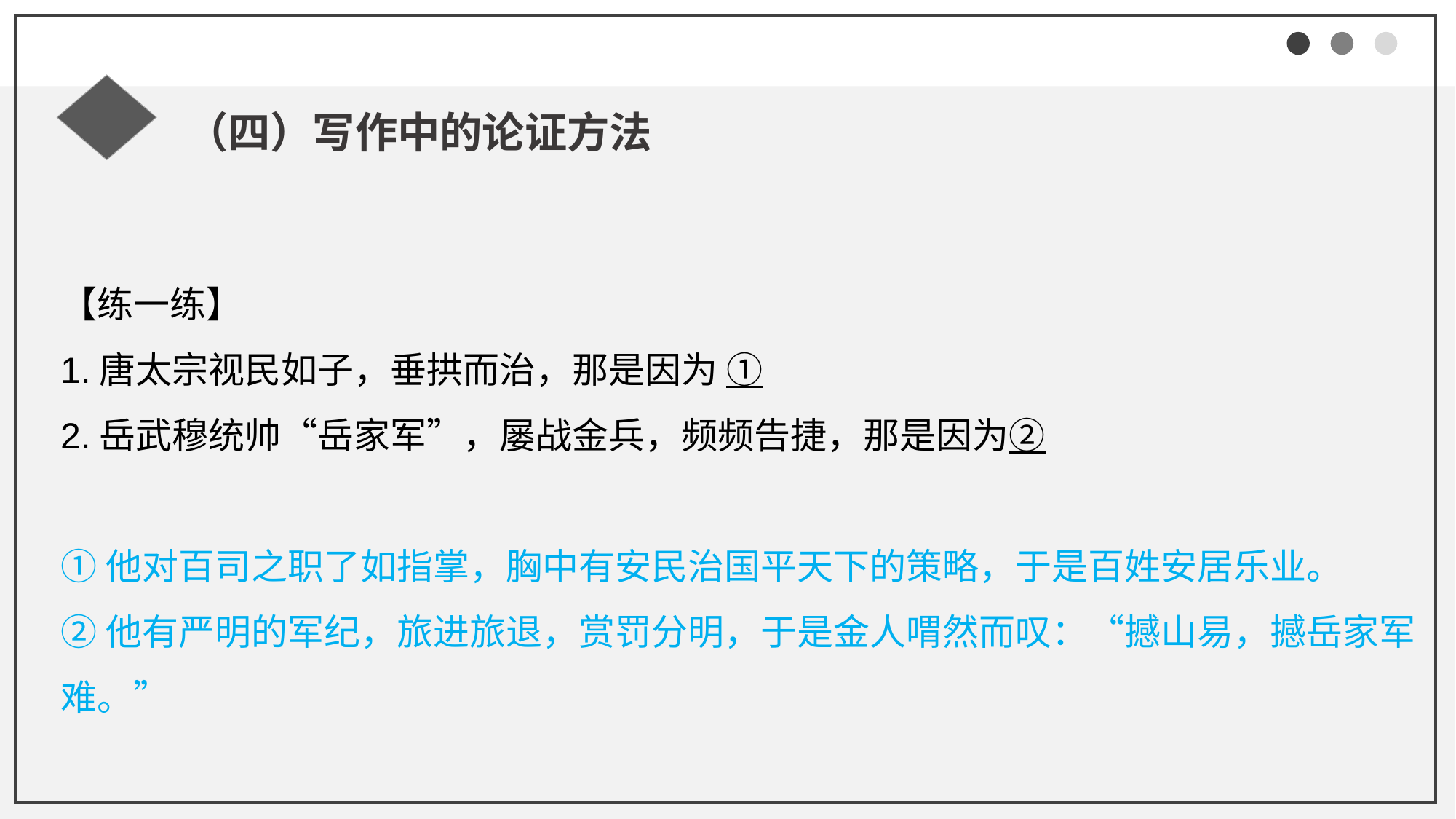

（四）写作中的论证方法
【练一练】
1.唐太宗视民如子，垂拱而治，那是因为 ①
2.岳武穆统帅“岳家军”，屡战金兵，频频告捷，那是因为②
①他对百司之职了如指掌，胸中有安民治国平天下的策略，于是百姓安居乐业。
②他有严明的军纪，旅进旅退，赏罚分明，于是金人喟然而叹：“撼山易，撼岳家军难。”